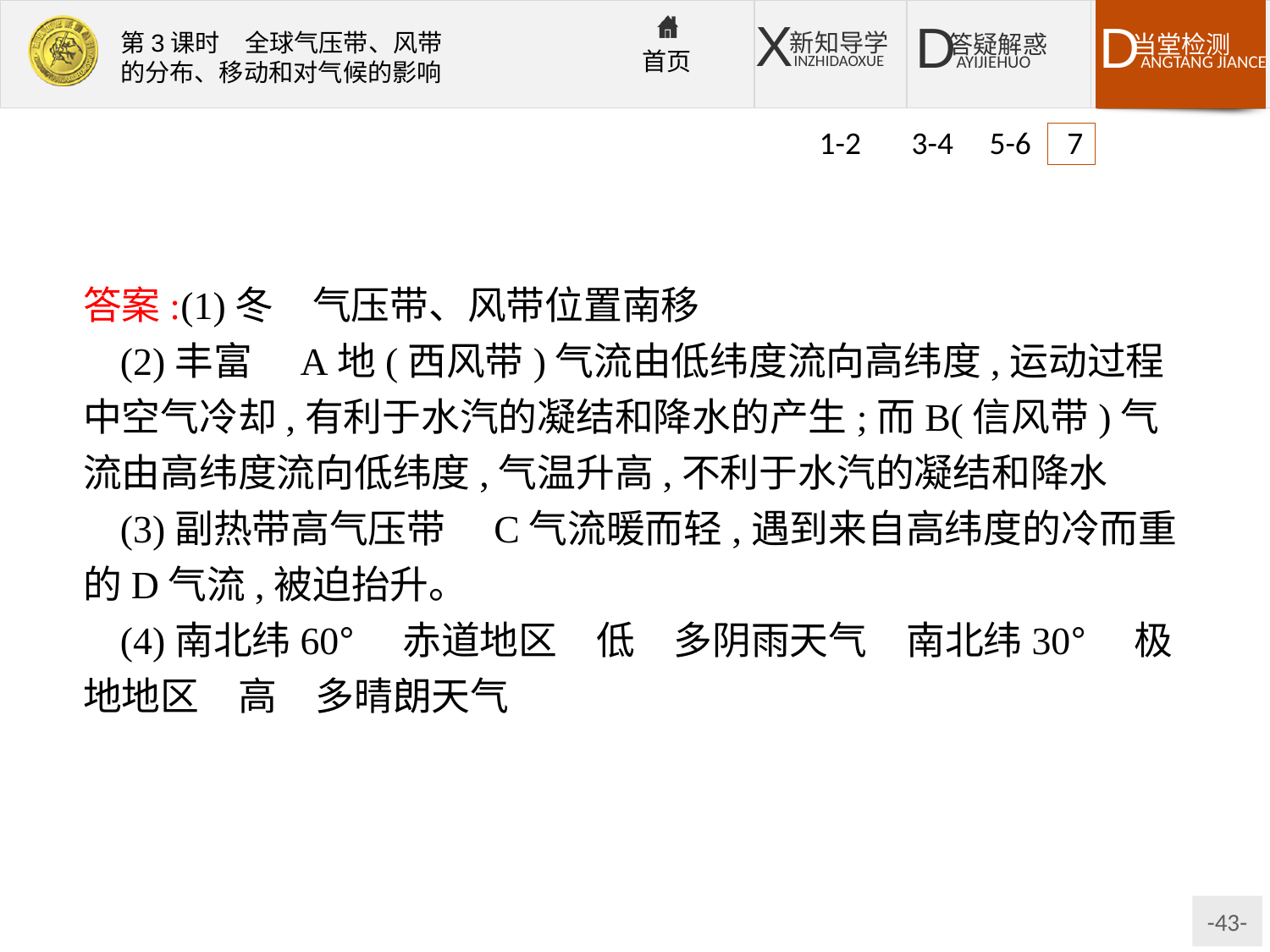

1-2       3-4     5-6     7

答案:(1)冬　气压带、风带位置南移
(2)丰富　A地(西风带)气流由低纬度流向高纬度,运动过程中空气冷却,有利于水汽的凝结和降水的产生;而B(信风带)气流由高纬度流向低纬度,气温升高,不利于水汽的凝结和降水
(3)副热带高气压带　C气流暖而轻,遇到来自高纬度的冷而重的D气流,被迫抬升。
(4)南北纬60°　赤道地区　低　多阴雨天气　南北纬30°　极地地区　高　多晴朗天气